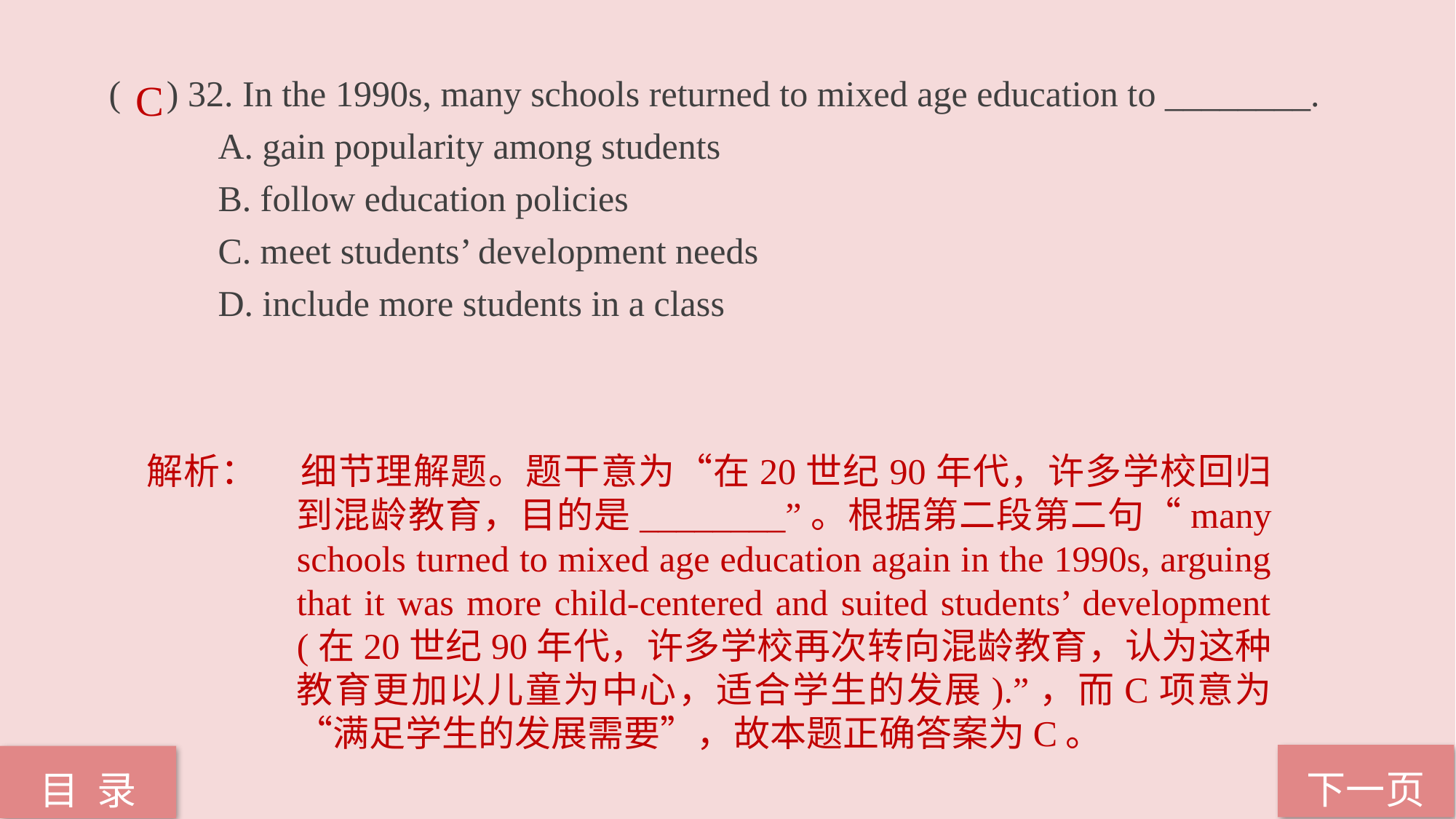

(     ) 32. In the 1990s, many schools returned to mixed age education to ________.
	A. gain popularity among students
	B. follow education policies
	C. meet students’ development needs
	D. include more students in a class
C
解析：	细节理解题。题干意为“在20世纪90年代，许多学校回归到混龄教育，目的是________”。根据第二段第二句“many schools turned to mixed age education again in the 1990s, arguing that it was more child-centered and suited students’ development (在20世纪90年代，许多学校再次转向混龄教育，认为这种教育更加以儿童为中心，适合学生的发展).”，而C项意为“满足学生的发展需要”，故本题正确答案为C。